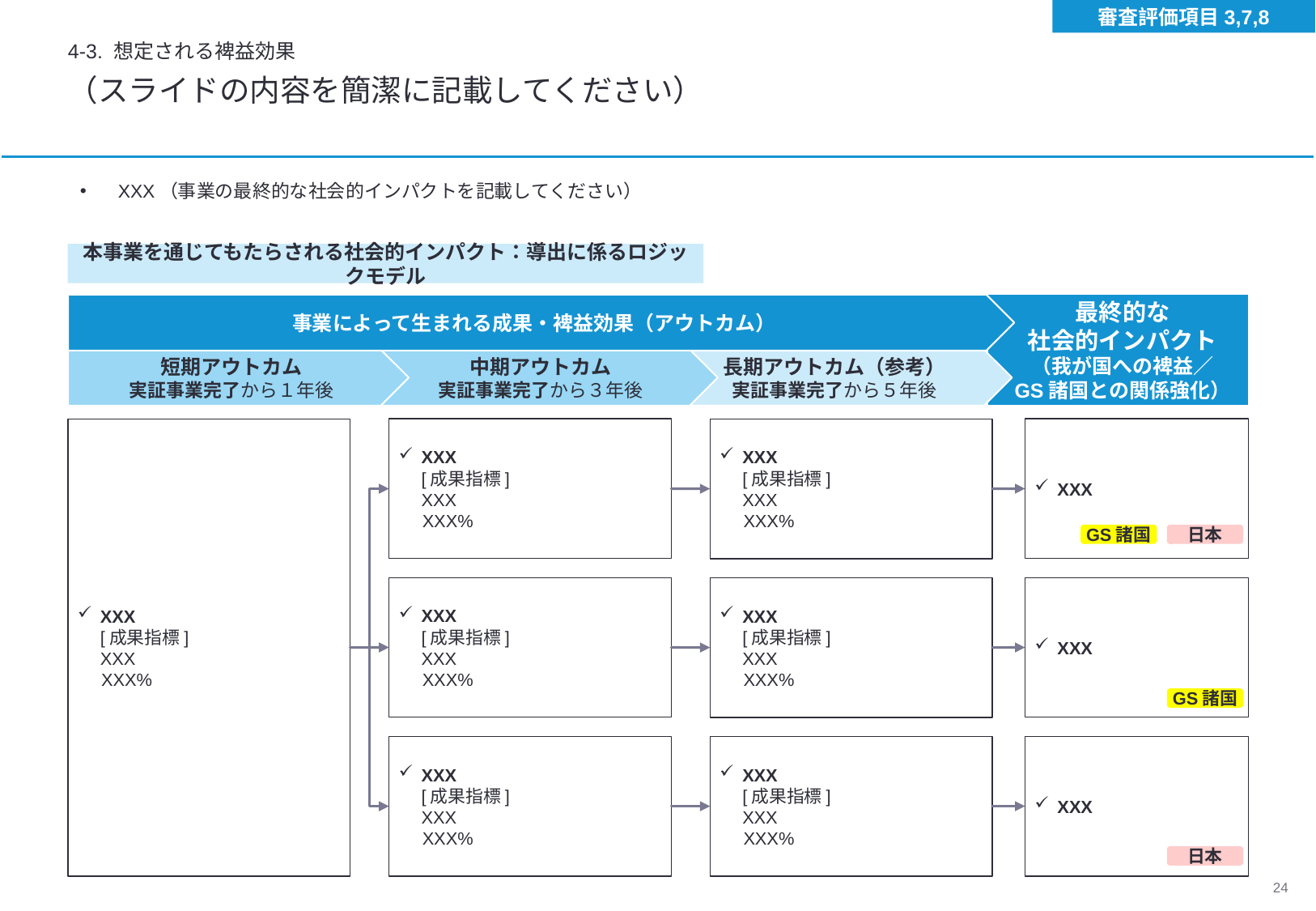

審査評価項目3,7,8
4-3. 想定される裨益効果
（スライドの内容を簡潔に記載してください）
XXX（事業の最終的な社会的インパクトを記載してください）
本事業を通じてもたらされる社会的インパクト：導出に係るロジックモデル
最終的な
社会的インパクト
（我が国への裨益／
GS諸国との関係強化）
事業によって生まれる成果・裨益効果（アウトカム）
短期アウトカム
実証事業完了から１年後
中期アウトカム
実証事業完了から３年後
長期アウトカム（参考）
実証事業完了から５年後
XXX
[成果指標]
XXX
XXX%
XXX
[成果指標]
XXX
XXX%
XXX
[成果指標]
XXX
XXX%
XXX
GS諸国
日本
XXX
XXX
[成果指標]
XXX
XXX%
XXX
[成果指標]
XXX
XXX%
GS諸国
XXX
[成果指標]
XXX
XXX%
XXX
[成果指標]
XXX
XXX%
XXX
日本